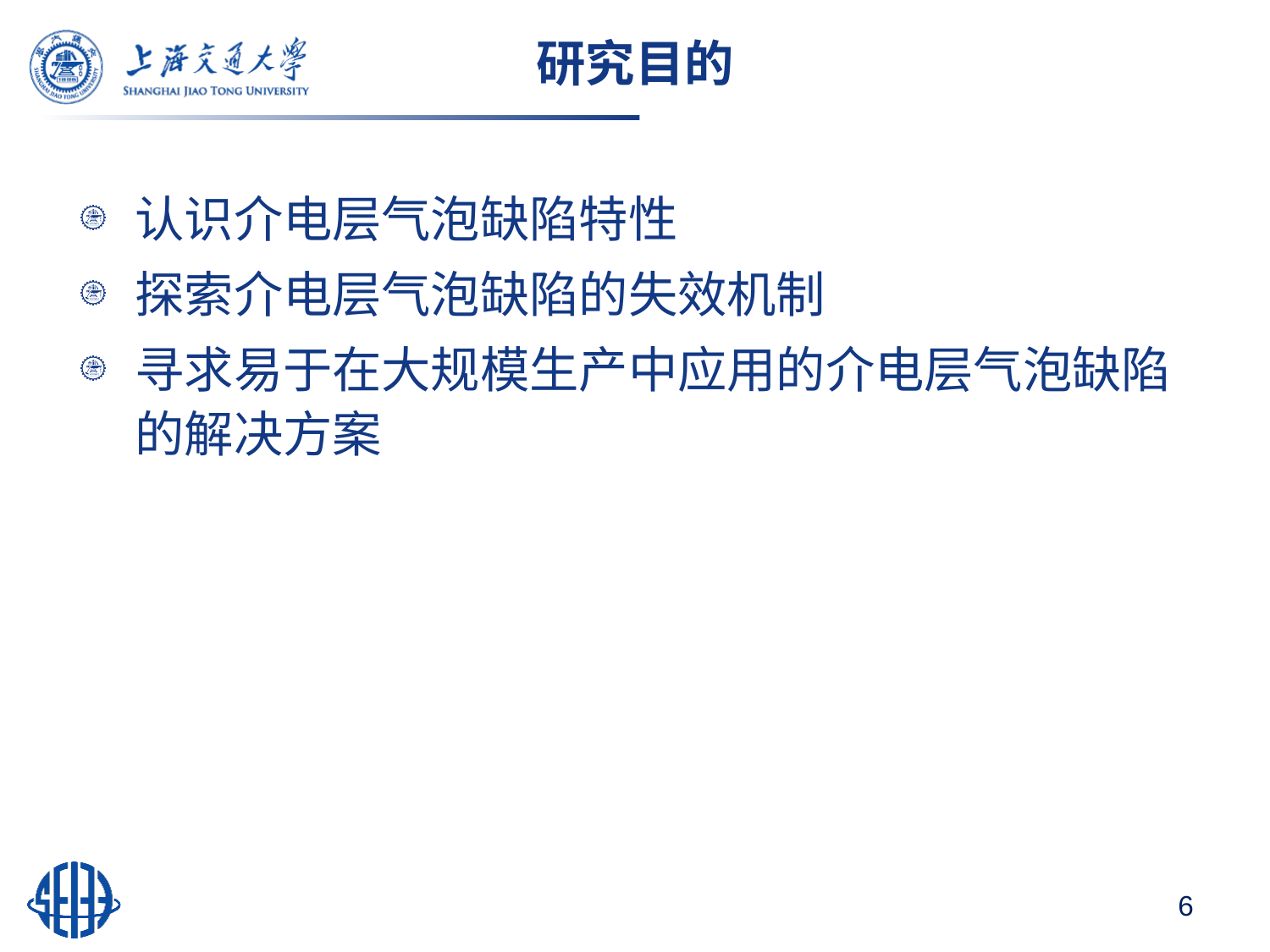

# 研究目的
认识介电层气泡缺陷特性
探索介电层气泡缺陷的失效机制
寻求易于在大规模生产中应用的介电层气泡缺陷的解决方案

6